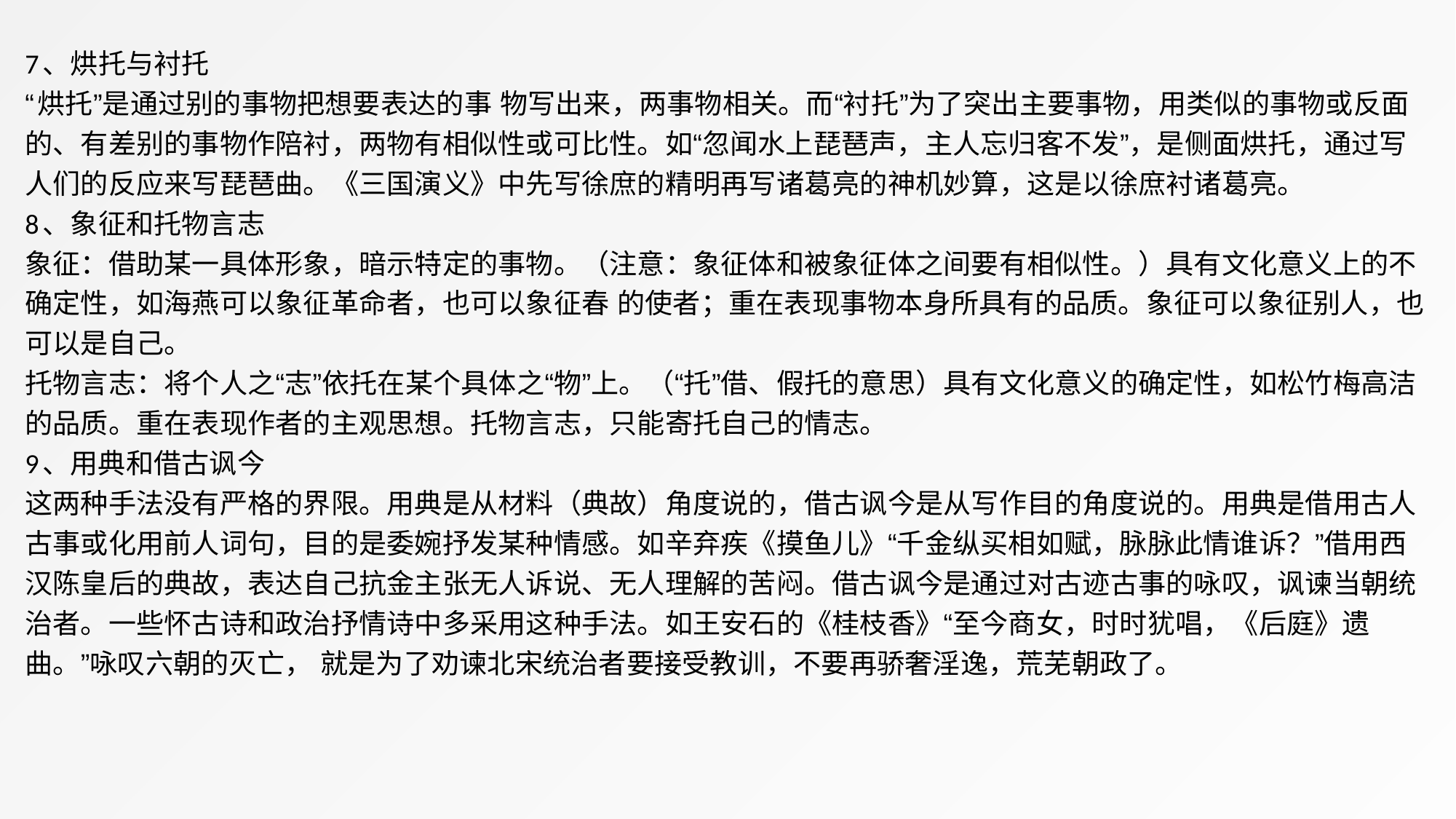

7、烘托与衬托
“烘托”是通过别的事物把想要表达的事 物写出来，两事物相关。而“衬托”为了突出主要事物，用类似的事物或反面的、有差别的事物作陪衬，两物有相似性或可比性。如“忽闻水上琵琶声，主人忘归客不发”，是侧面烘托，通过写人们的反应来写琵琶曲。《三国演义》中先写徐庶的精明再写诸葛亮的神机妙算，这是以徐庶衬诸葛亮。
8、象征和托物言志
象征：借助某一具体形象，暗示特定的事物。（注意：象征体和被象征体之间要有相似性。）具有文化意义上的不确定性，如海燕可以象征革命者，也可以象征春 的使者；重在表现事物本身所具有的品质。象征可以象征别人，也可以是自己。
托物言志：将个人之“志”依托在某个具体之“物”上。（“托”借、假托的意思）具有文化意义的确定性，如松竹梅高洁的品质。重在表现作者的主观思想。托物言志，只能寄托自己的情志。
9、用典和借古讽今
这两种手法没有严格的界限。用典是从材料（典故）角度说的，借古讽今是从写作目的角度说的。用典是借用古人古事或化用前人词句，目的是委婉抒发某种情感。如辛弃疾《摸鱼儿》“千金纵买相如赋，脉脉此情谁诉？”借用西汉陈皇后的典故，表达自己抗金主张无人诉说、无人理解的苦闷。借古讽今是通过对古迹古事的咏叹，讽谏当朝统治者。一些怀古诗和政治抒情诗中多采用这种手法。如王安石的《桂枝香》“至今商女，时时犹唱，《后庭》遗曲。”咏叹六朝的灭亡， 就是为了劝谏北宋统治者要接受教训，不要再骄奢淫逸，荒芜朝政了。